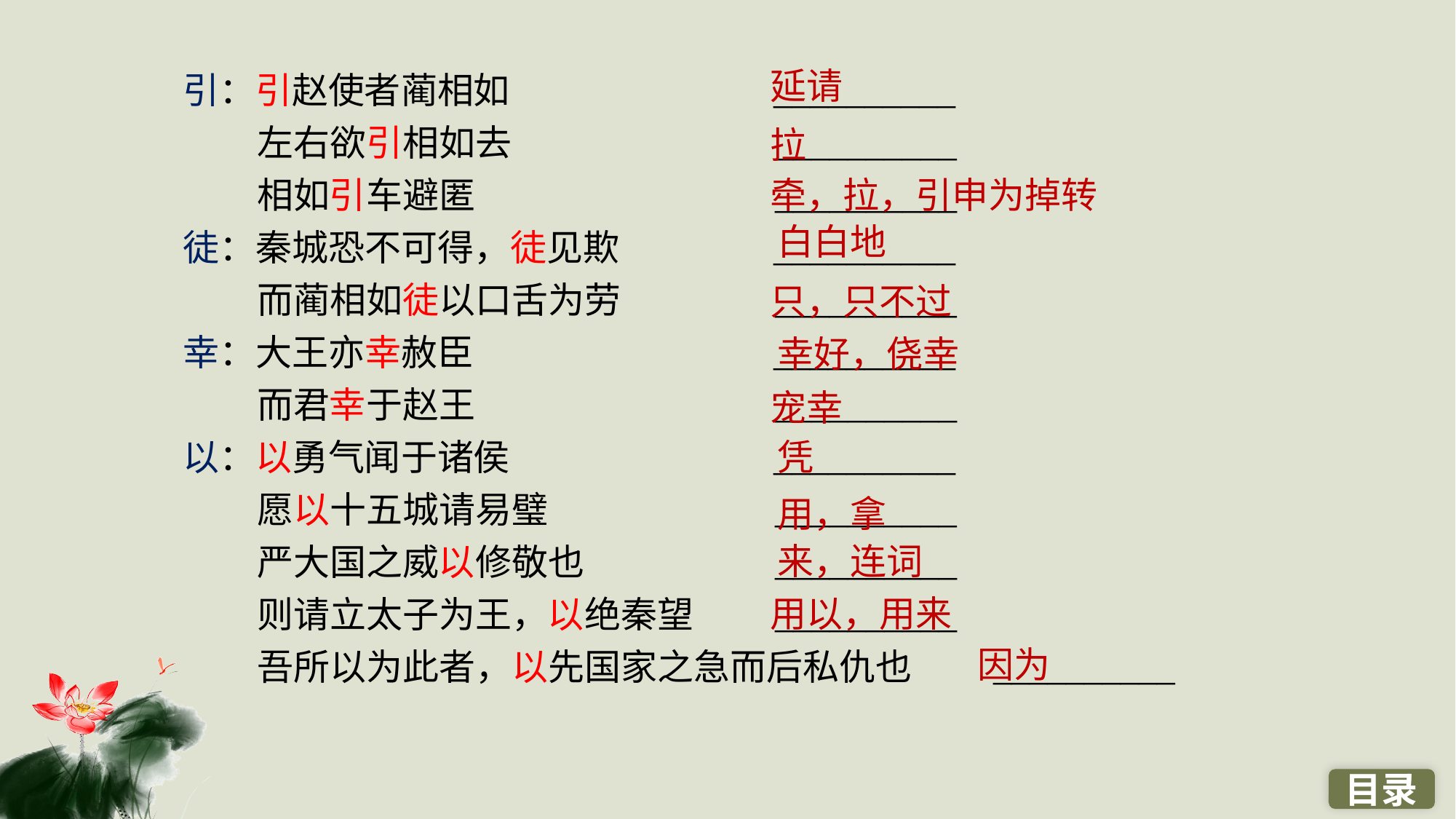

引：引赵使者蔺相如　　　　　　　__________
        左右欲引相如去　　　　　　　__________
        相如引车避匿　　　　　　　　__________
徒：秦城恐不可得，徒见欺　　　　__________
        而蔺相如徒以口舌为劳　　　　__________
幸：大王亦幸赦臣　　　　　　　　__________
        而君幸于赵王　　　　　　　　__________
以：以勇气闻于诸侯　　　　　　　__________
        愿以十五城请易璧　　　　　　__________
        严大国之威以修敬也　　　　　__________
        则请立太子为王，以绝秦望　　__________
        吾所以为此者，以先国家之急而后私仇也　　__________
延请
拉
牵，拉，引申为掉转
白白地
只，只不过
幸好，侥幸
宠幸
凭
用，拿
来，连词
用以，用来
因为